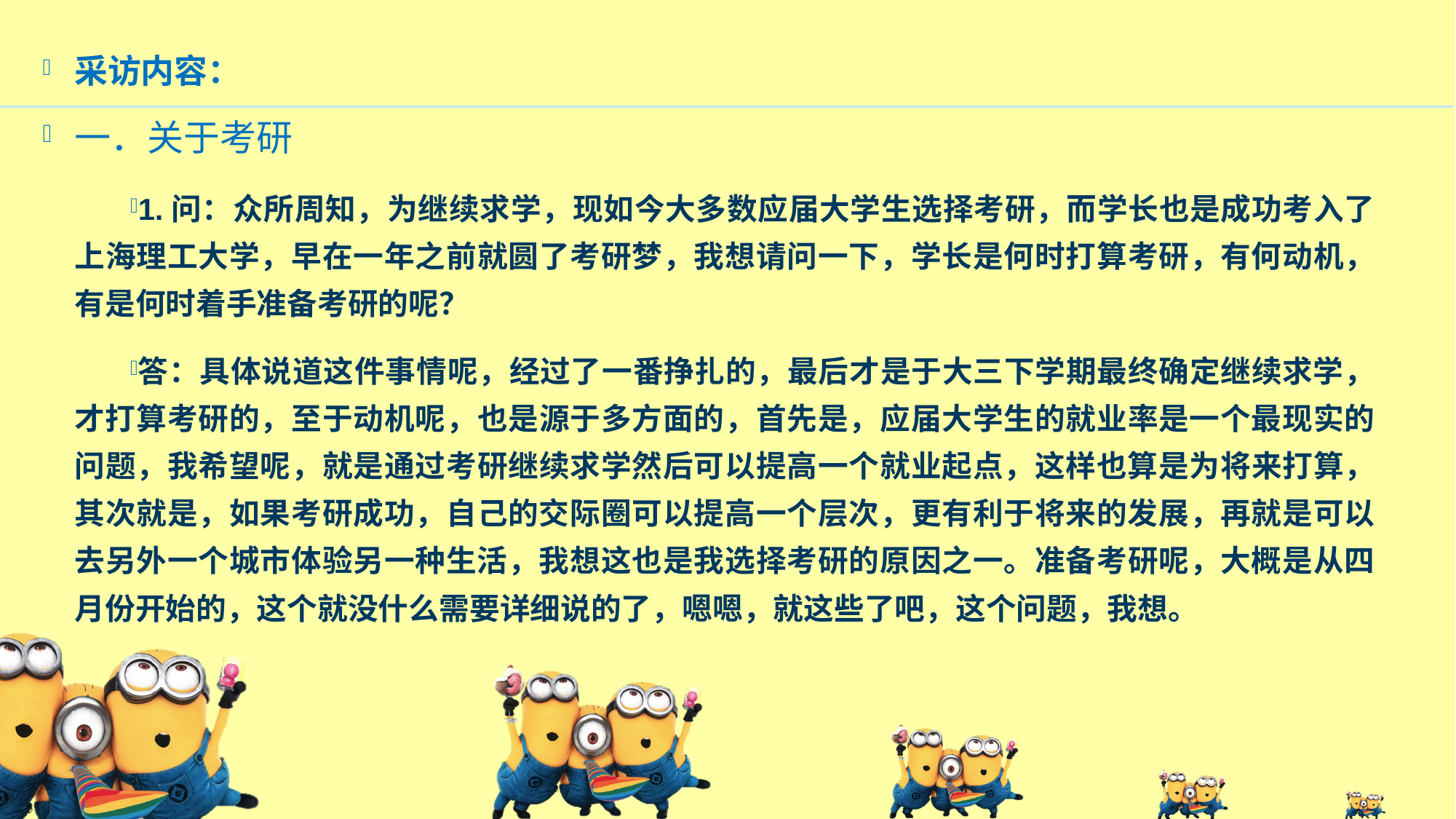

采访内容：
一．关于考研
1.问：众所周知，为继续求学，现如今大多数应届大学生选择考研，而学长也是成功考入了上海理工大学，早在一年之前就圆了考研梦，我想请问一下，学长是何时打算考研，有何动机，有是何时着手准备考研的呢？
答：具体说道这件事情呢，经过了一番挣扎的，最后才是于大三下学期最终确定继续求学，才打算考研的，至于动机呢，也是源于多方面的，首先是，应届大学生的就业率是一个最现实的问题，我希望呢，就是通过考研继续求学然后可以提高一个就业起点，这样也算是为将来打算，其次就是，如果考研成功，自己的交际圈可以提高一个层次，更有利于将来的发展，再就是可以去另外一个城市体验另一种生活，我想这也是我选择考研的原因之一。准备考研呢，大概是从四月份开始的，这个就没什么需要详细说的了，嗯嗯，就这些了吧，这个问题，我想。